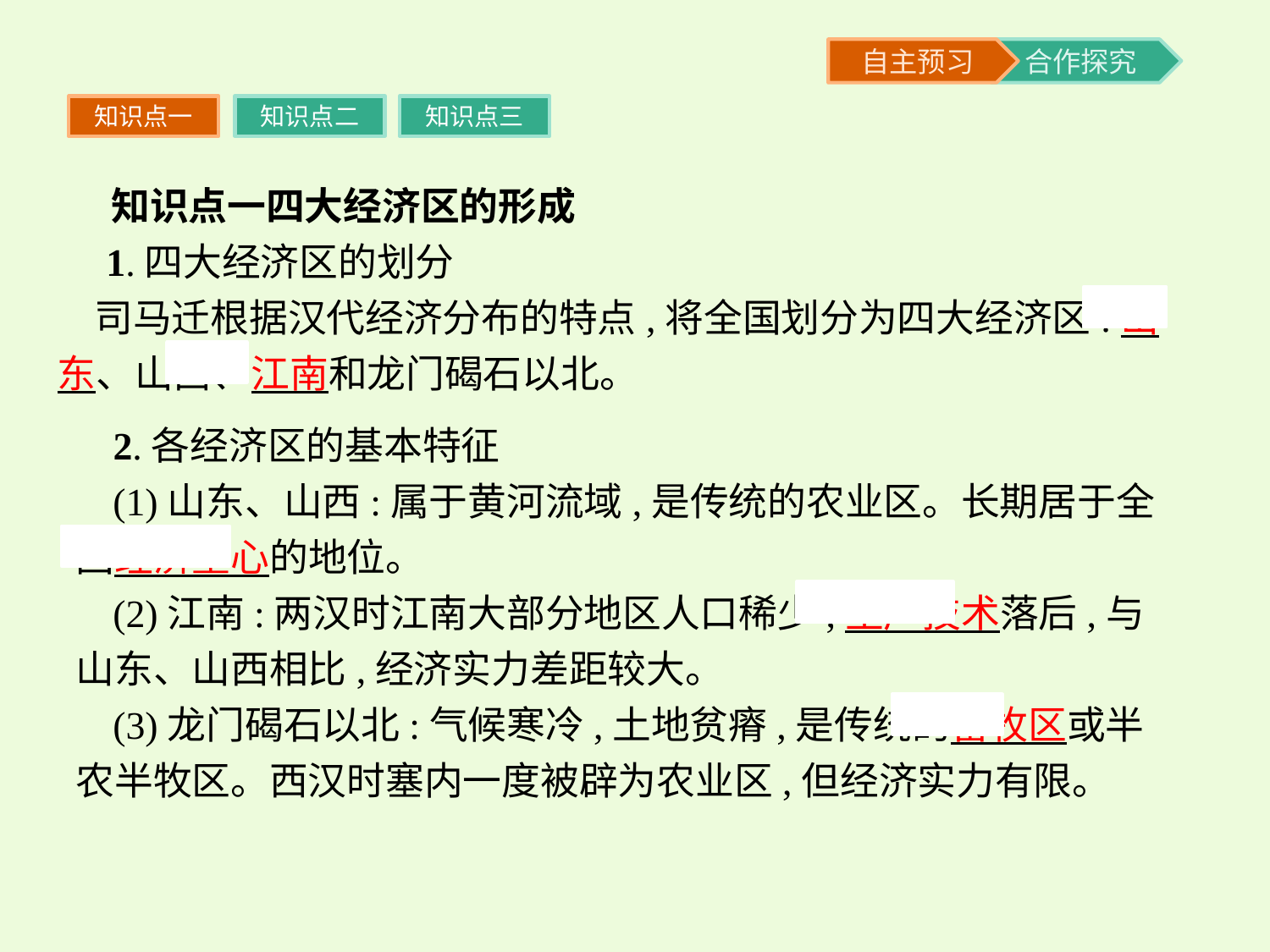

知识点一
知识点二
知识点三
     知识点一四大经济区的形成
     1.四大经济区的划分
司马迁根据汉代经济分布的特点,将全国划分为四大经济区:山东、山西、江南和龙门碣石以北。

2.各经济区的基本特征
(1)山东、山西:属于黄河流域,是传统的农业区。长期居于全国经济重心的地位。
(2)江南:两汉时江南大部分地区人口稀少,生产技术落后,与山东、山西相比,经济实力差距较大。
(3)龙门碣石以北:气候寒冷,土地贫瘠,是传统的畜牧区或半农半牧区。西汉时塞内一度被辟为农业区,但经济实力有限。